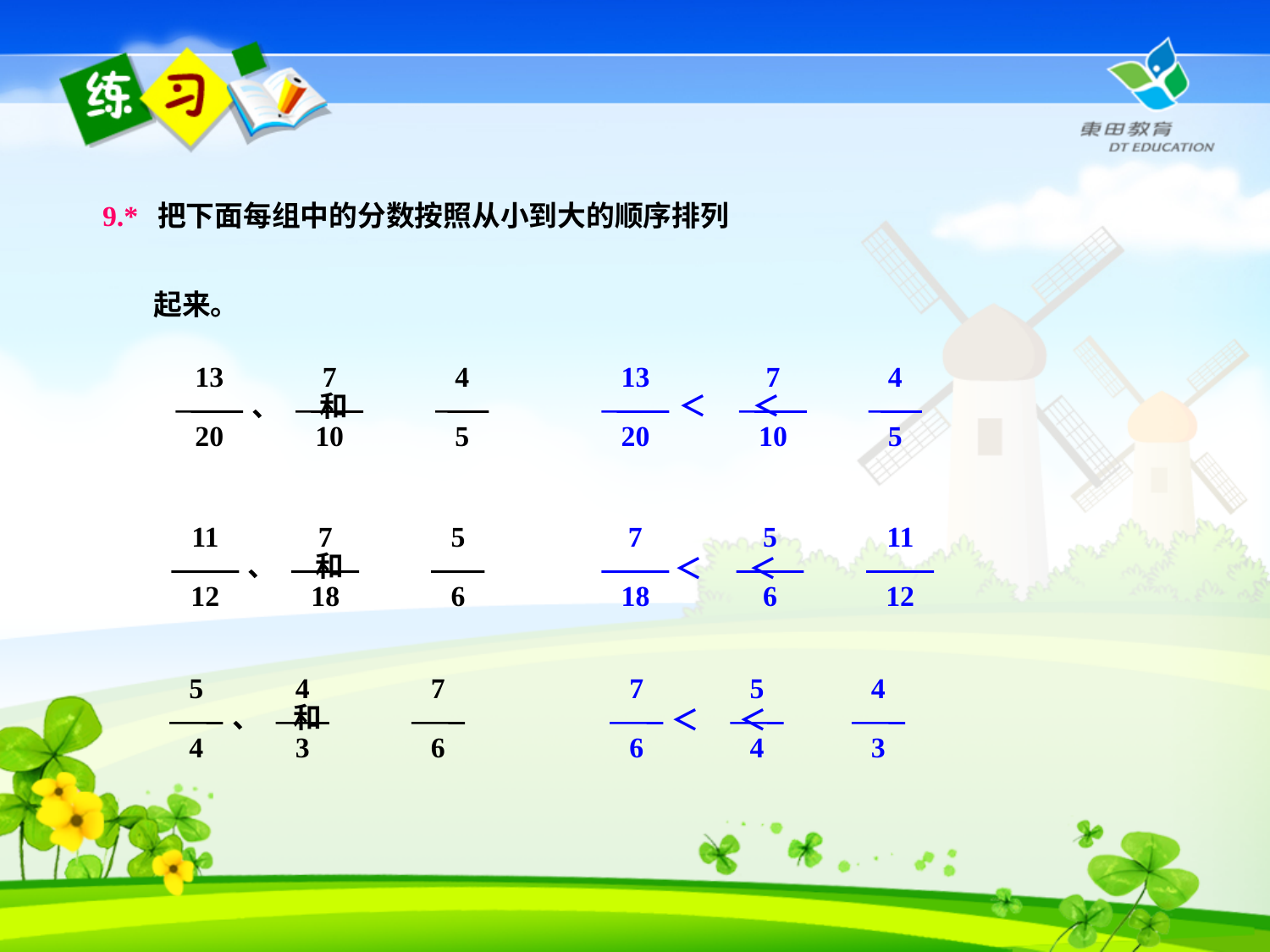

9.* 把下面每组中的分数按照从小到大的顺序排列
      起来。
13
20

7
10

4
5

、      和
13
20

7
10

4
5

＜       ＜
11
12

7
18

5
6

、      和
7
18

5
6

11
12

＜       ＜
5
4

4
3

7
6

、     和
7
6

5
4

4
3

＜      ＜